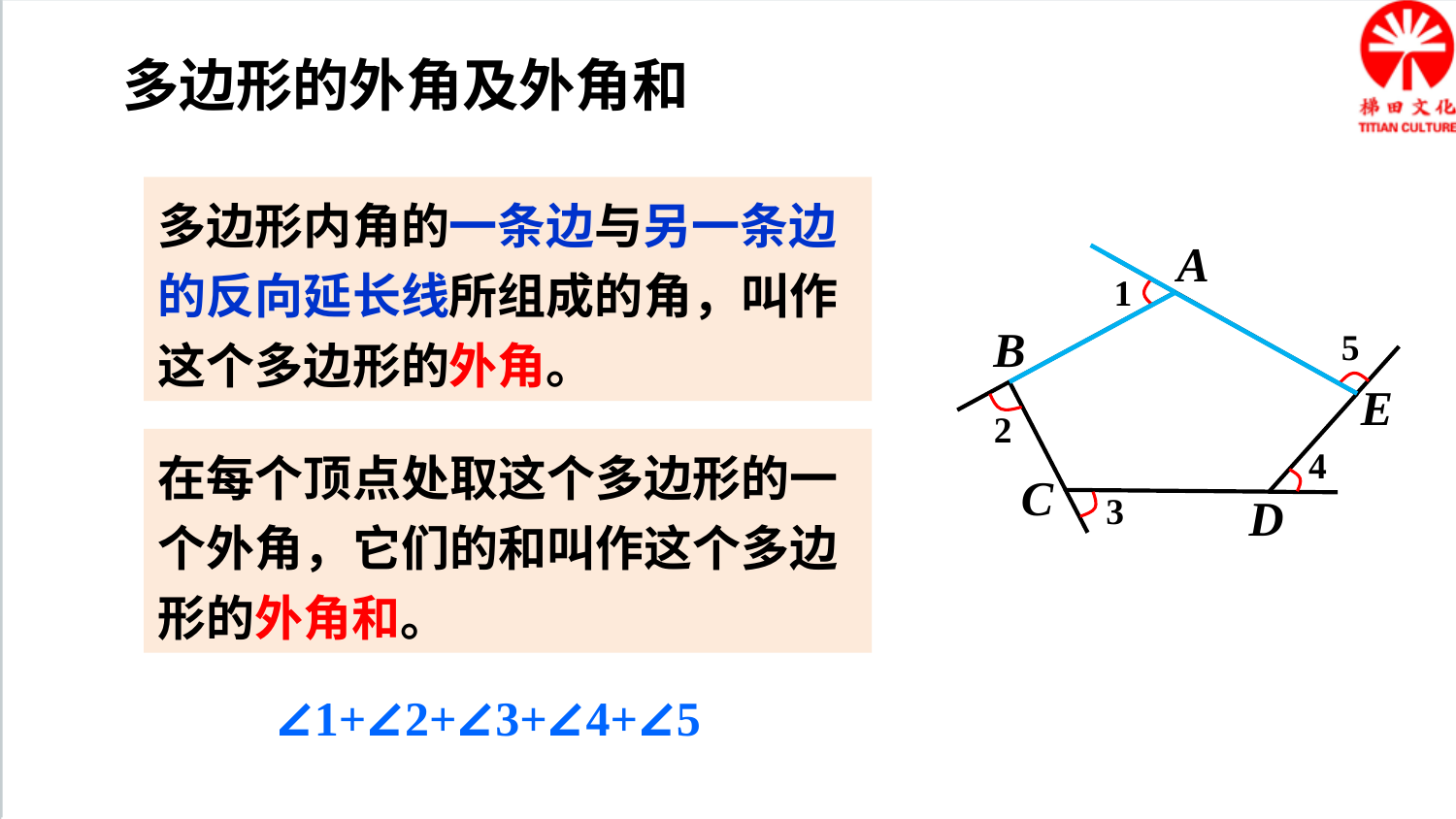

多边形的外角及外角和
多边形内角的一条边与另一条边的反向延长线所组成的角，叫作这个多边形的外角。
A

B
E
C
D
1

5

2
在每个顶点处取这个多边形的一个外角，它们的和叫作这个多边形的外角和。
4

3

∠1+∠2+∠3+∠4+∠5